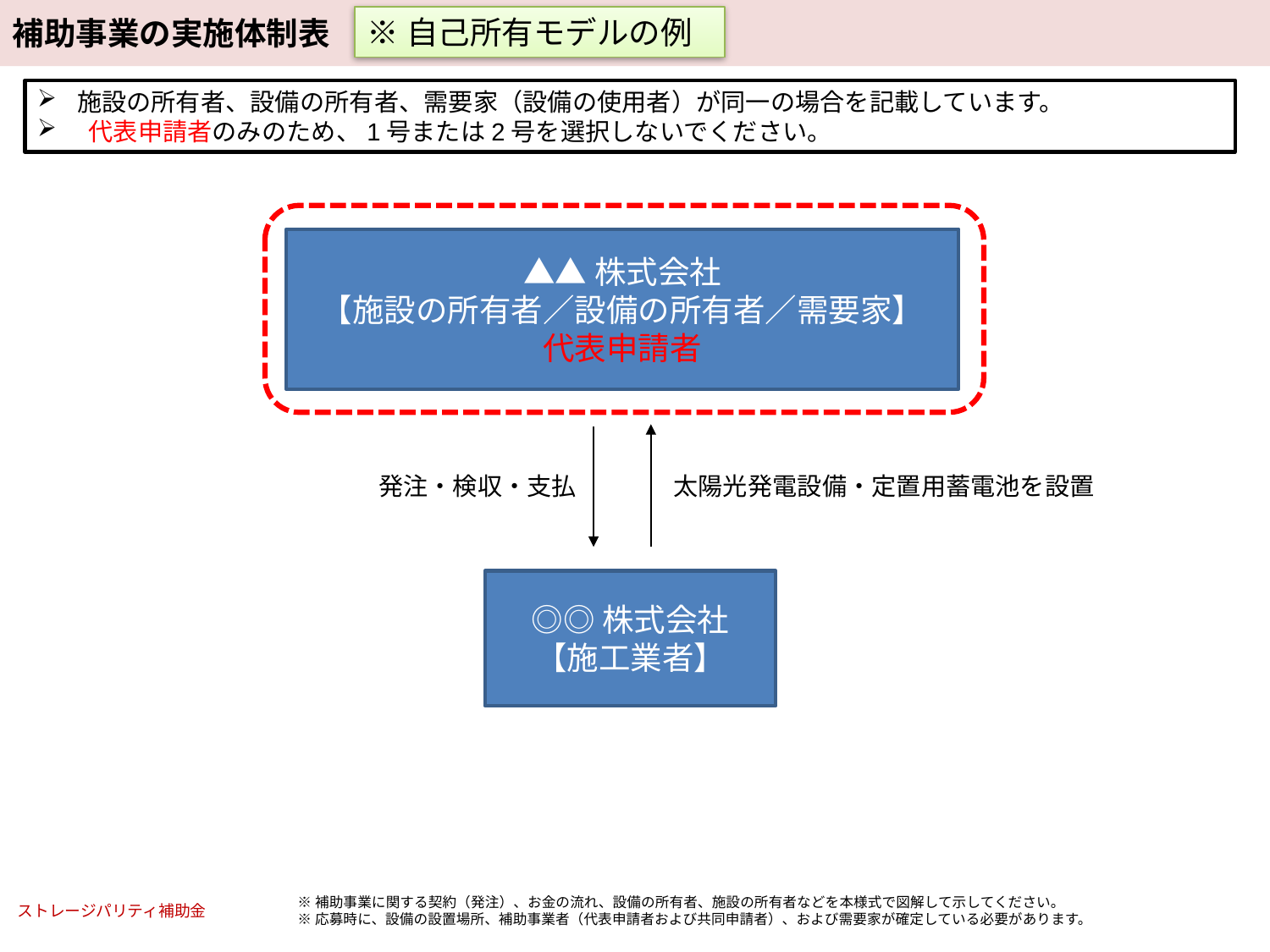

※自己所有モデルの例
施設の所有者、設備の所有者、需要家（設備の使用者）が同一の場合を記載しています。
 代表申請者のみのため、1号または2号を選択しないでください。

▲▲株式会社
【施設の所有者／設備の所有者／需要家】
代表申請者
発注・検収・支払
太陽光発電設備・定置用蓄電池を設置
◎◎株式会社
【施工業者】